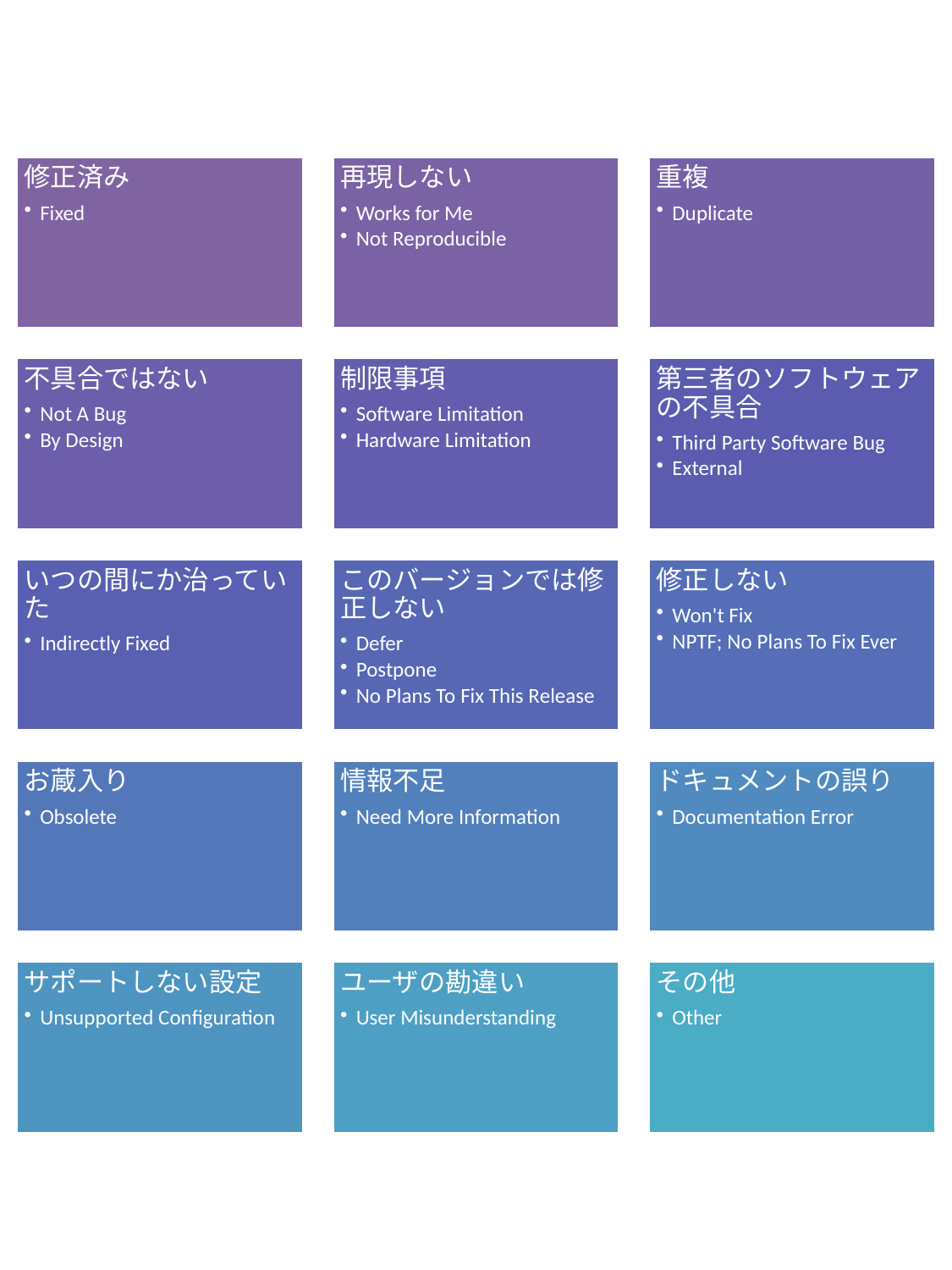

修正済み
Fixed
再現しない
Works for Me
Not Reproducible
重複
Duplicate
不具合ではない
Not A Bug
By Design
制限事項
Software Limitation
Hardware Limitation
第三者のソフトウェアの不具合
Third Party Software Bug
External
いつの間にか治っていた
Indirectly Fixed
このバージョンでは修正しない
Defer
Postpone
No Plans To Fix This Release
修正しない
Won't Fix
NPTF; No Plans To Fix Ever
お蔵入り
Obsolete
情報不足
Need More Information
ドキュメントの誤り
Documentation Error
サポートしない設定
Unsupported Configuration
ユーザの勘違い
User Misunderstanding
その他
Other